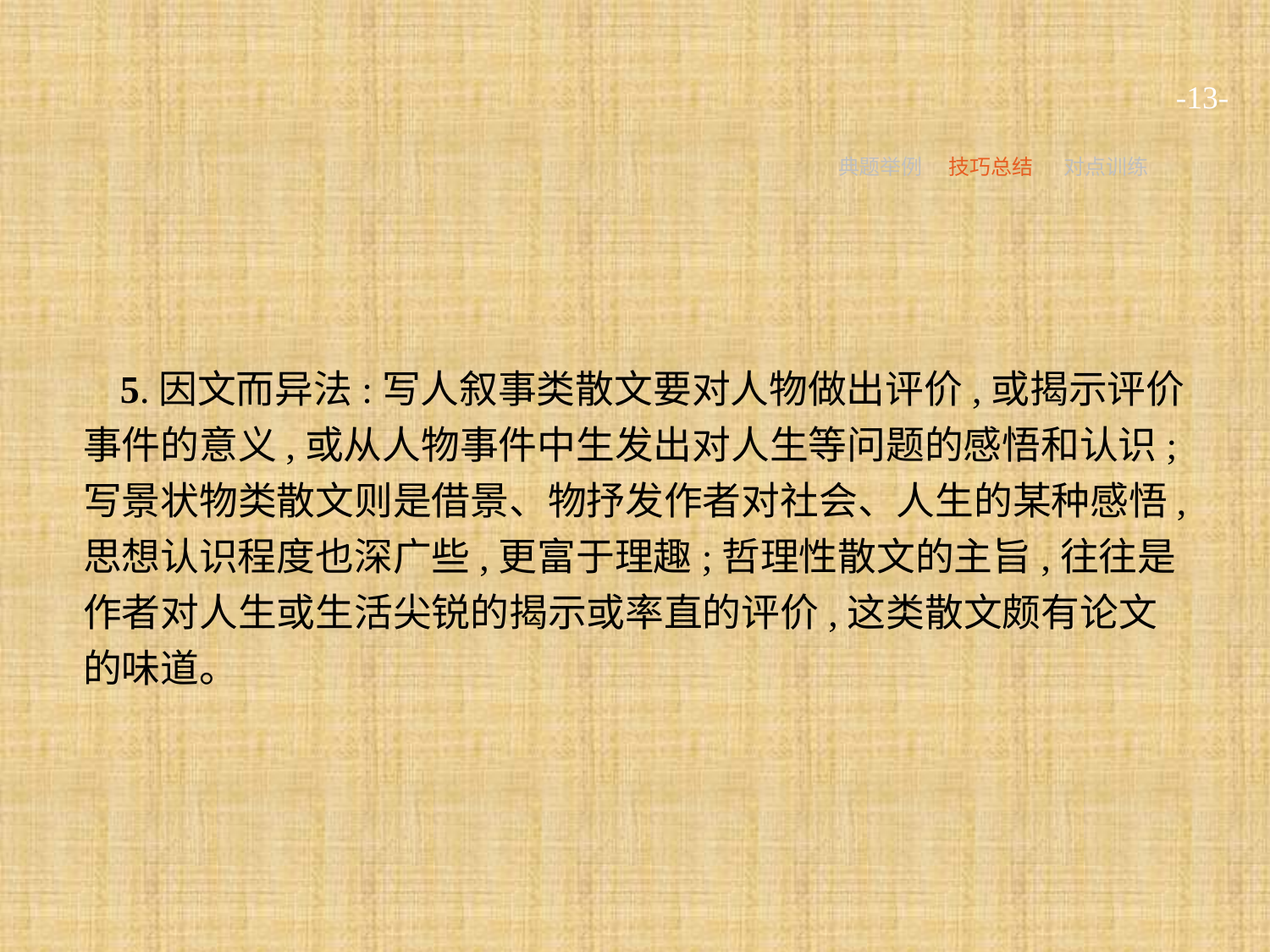

-13-
典题举例
技巧总结
对点训练
5.因文而异法:写人叙事类散文要对人物做出评价,或揭示评价事件的意义,或从人物事件中生发出对人生等问题的感悟和认识;写景状物类散文则是借景、物抒发作者对社会、人生的某种感悟,思想认识程度也深广些,更富于理趣;哲理性散文的主旨,往往是作者对人生或生活尖锐的揭示或率直的评价,这类散文颇有论文的味道。